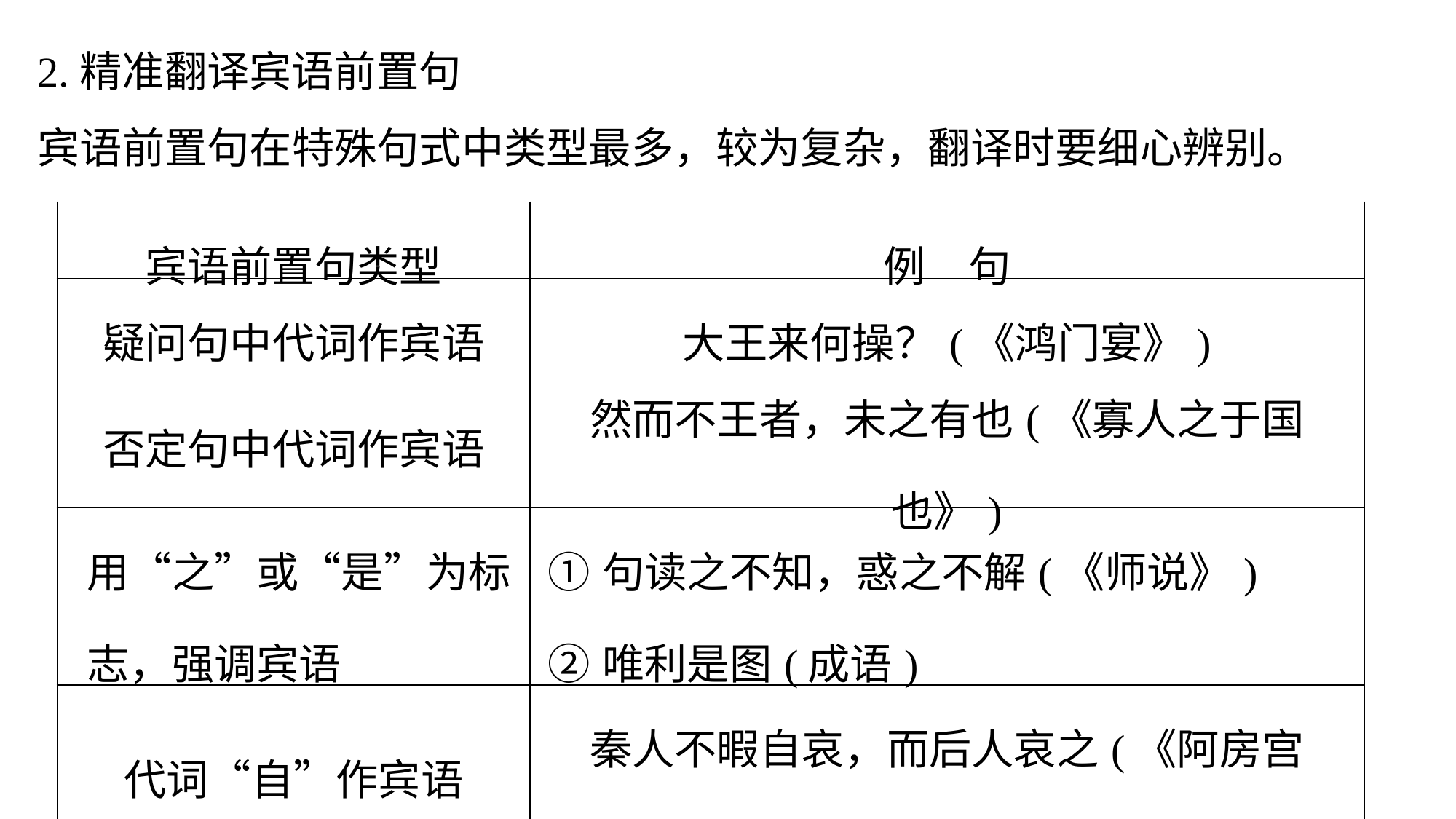

2.精准翻译宾语前置句
宾语前置句在特殊句式中类型最多，较为复杂，翻译时要细心辨别。
| 宾语前置句类型 | 例　句 |
| --- | --- |
| 疑问句中代词作宾语 | 大王来何操？(《鸿门宴》) |
| 否定句中代词作宾语 | 然而不王者，未之有也(《寡人之于国也》) |
| 用“之”或“是”为标 志，强调宾语 | ①句读之不知，惑之不解(《师说》) ②唯利是图(成语) |
| 代词“自”作宾语 | 秦人不暇自哀，而后人哀之(《阿房宫赋》) |